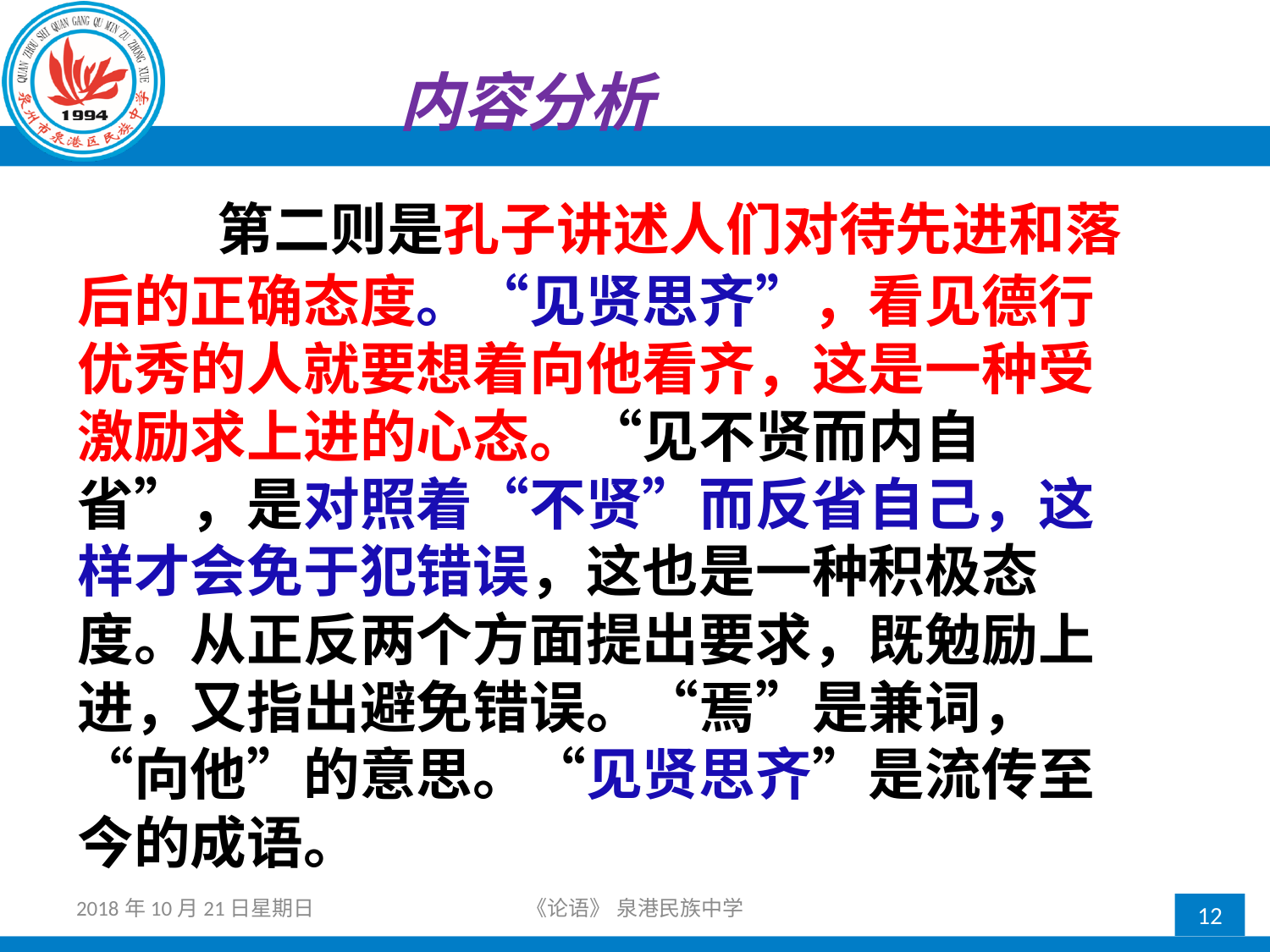

内容分析
       第二则是孔子讲述人们对待先进和落后的正确态度。“见贤思齐”，看见德行优秀的人就要想着向他看齐，这是一种受激励求上进的心态。“见不贤而内自省”，是对照着“不贤”而反省自己，这样才会免于犯错误，这也是一种积极态度。从正反两个方面提出要求，既勉励上进，又指出避免错误。“焉”是兼词，“向他”的意思。“见贤思齐”是流传至今的成语。
2018年10月21日星期日
《论语》 泉港民族中学